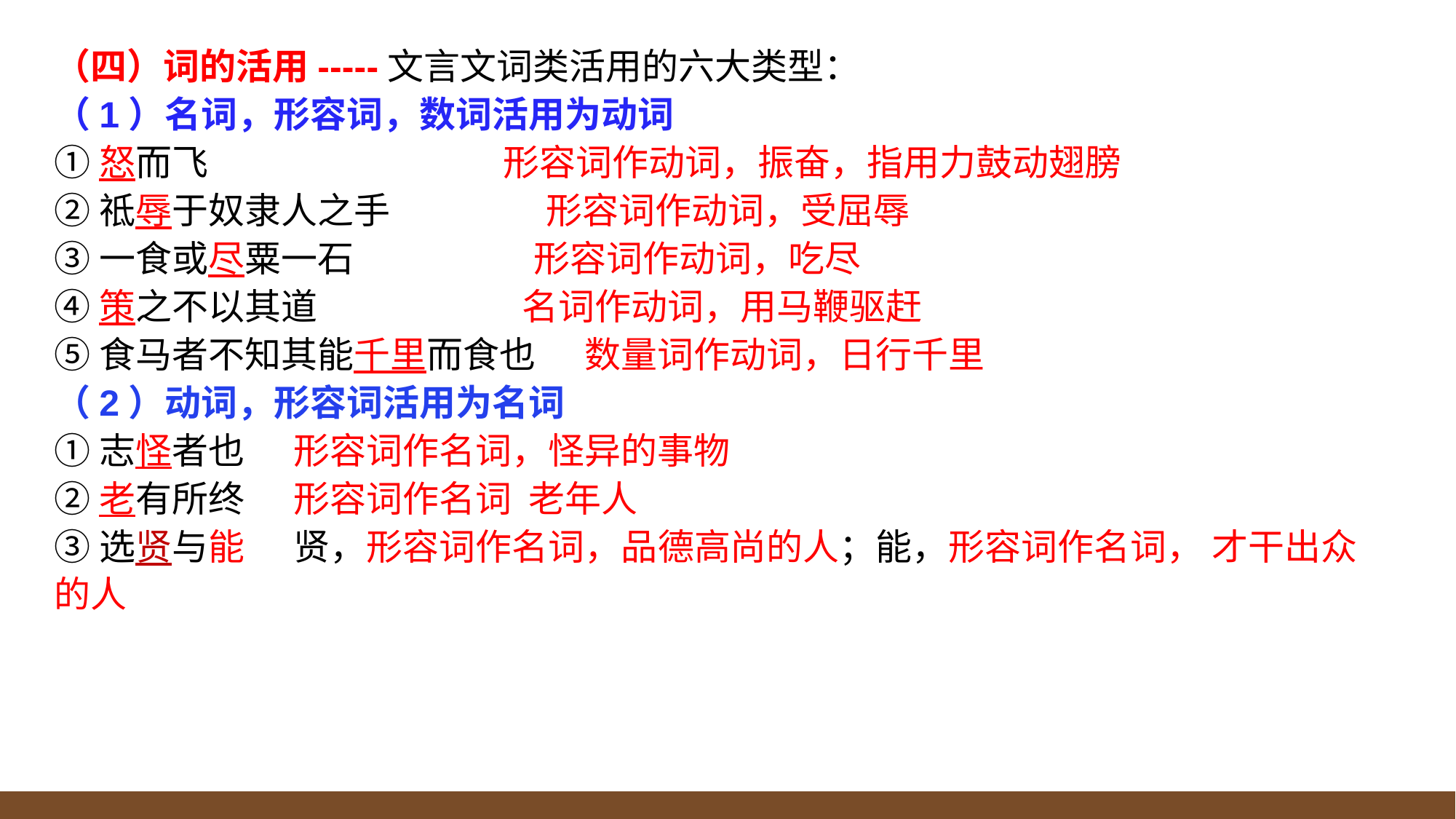

（四）词的活用-----文言文词类活用的六大类型：
（1）名词，形容词，数词活用为动词
①怒而飞                                    形容词作动词，振奋，指用力鼓动翅膀
②祗辱于奴隶人之手                   形容词作动词，受屈辱
③一食或尽粟一石                      形容词作动词，吃尽
④策之不以其道                         名词作动词，用马鞭驱赶
⑤食马者不知其能千里而食也      数量词作动词，日行千里
（2）动词，形容词活用为名词
①志怪者也      形容词作名词，怪异的事物
②老有所终      形容词作名词  老年人
③选贤与能      贤，形容词作名词，品德高尚的人；能，形容词作名词， 才干出众的人